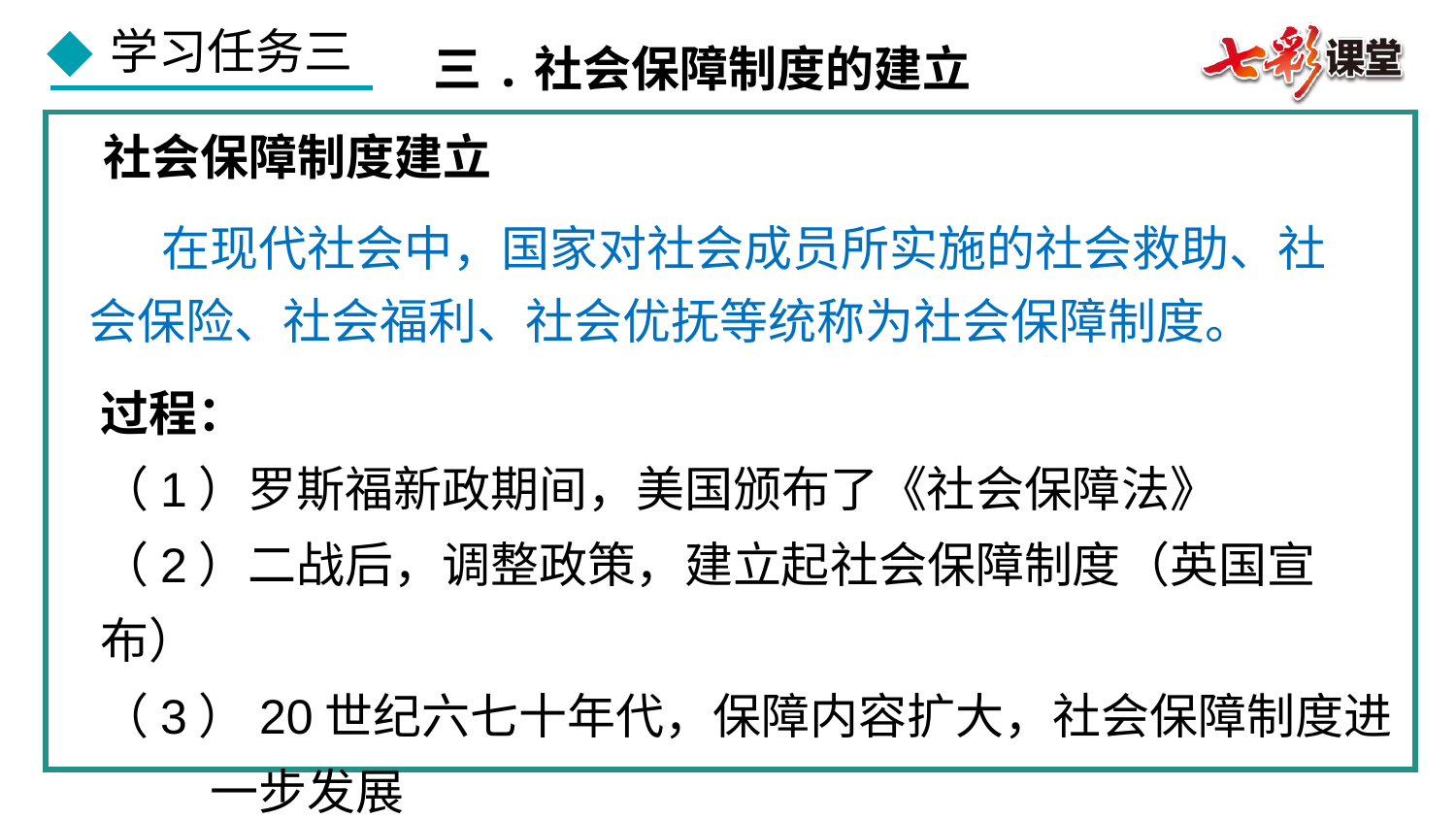

三.社会保障制度的建立
社会保障制度建立
在现代社会中，国家对社会成员所实施的社会救助、社会保险、社会福利、社会优抚等统称为社会保障制度。
过程：
（1）罗斯福新政期间，美国颁布了《社会保障法》
（2）二战后，调整政策，建立起社会保障制度（英国宣布）
（3）20世纪六七十年代，保障内容扩大，社会保障制度进
         一步发展